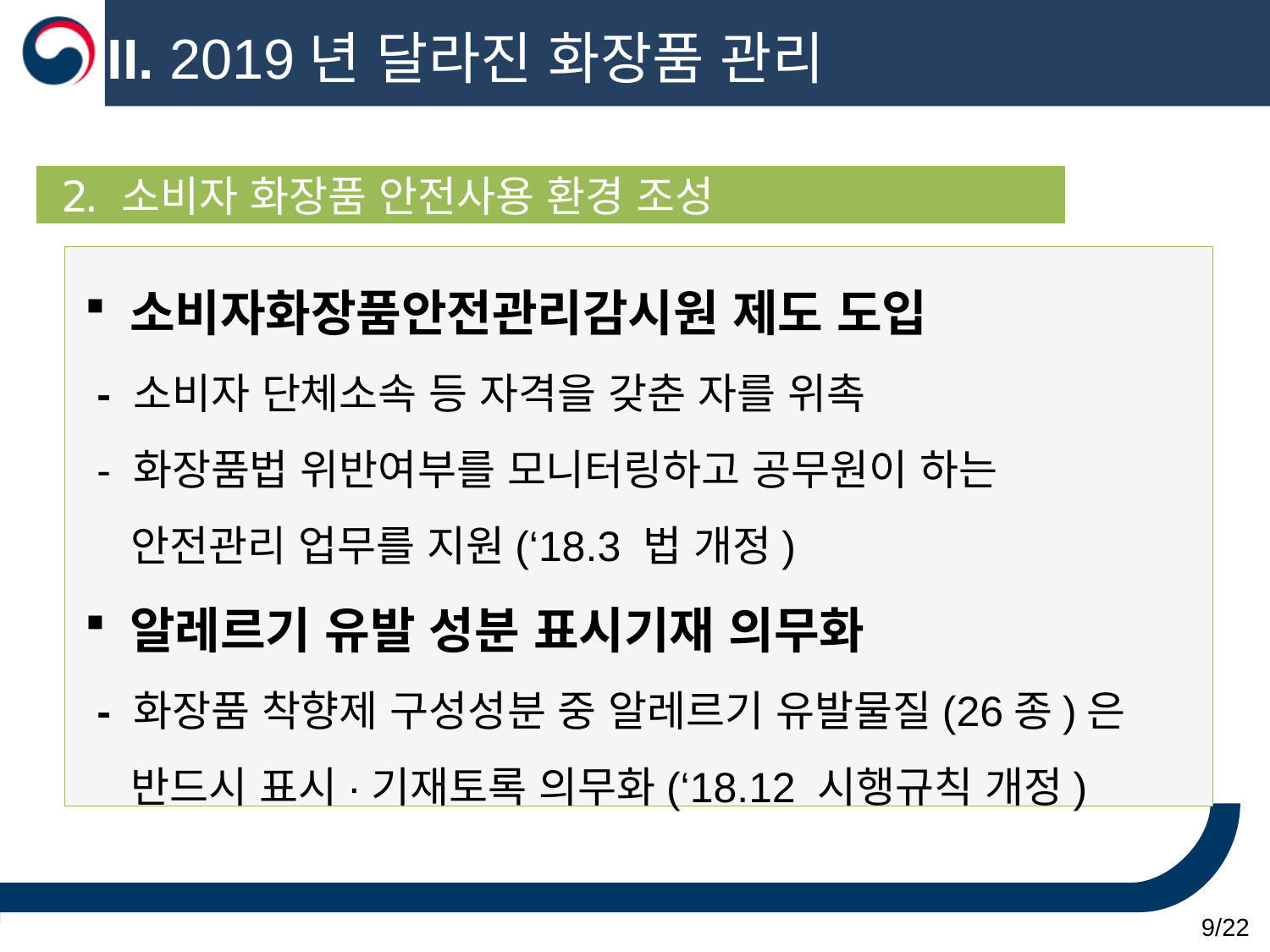

II. 2019년 달라진 화장품 관리
 2. 소비자 화장품 안전사용 환경 조성
 소비자화장품안전관리감시원 제도 도입
 - 소비자 단체소속 등 자격을 갖춘 자를 위촉
 - 화장품법 위반여부를 모니터링하고 공무원이 하는
   안전관리 업무를 지원(‘18.3 법 개정)
 알레르기 유발 성분 표시기재 의무화
 - 화장품 착향제 구성성분 중 알레르기 유발물질(26종)은
   반드시 표시·기재토록 의무화(‘18.12 시행규칙 개정)

  9/22